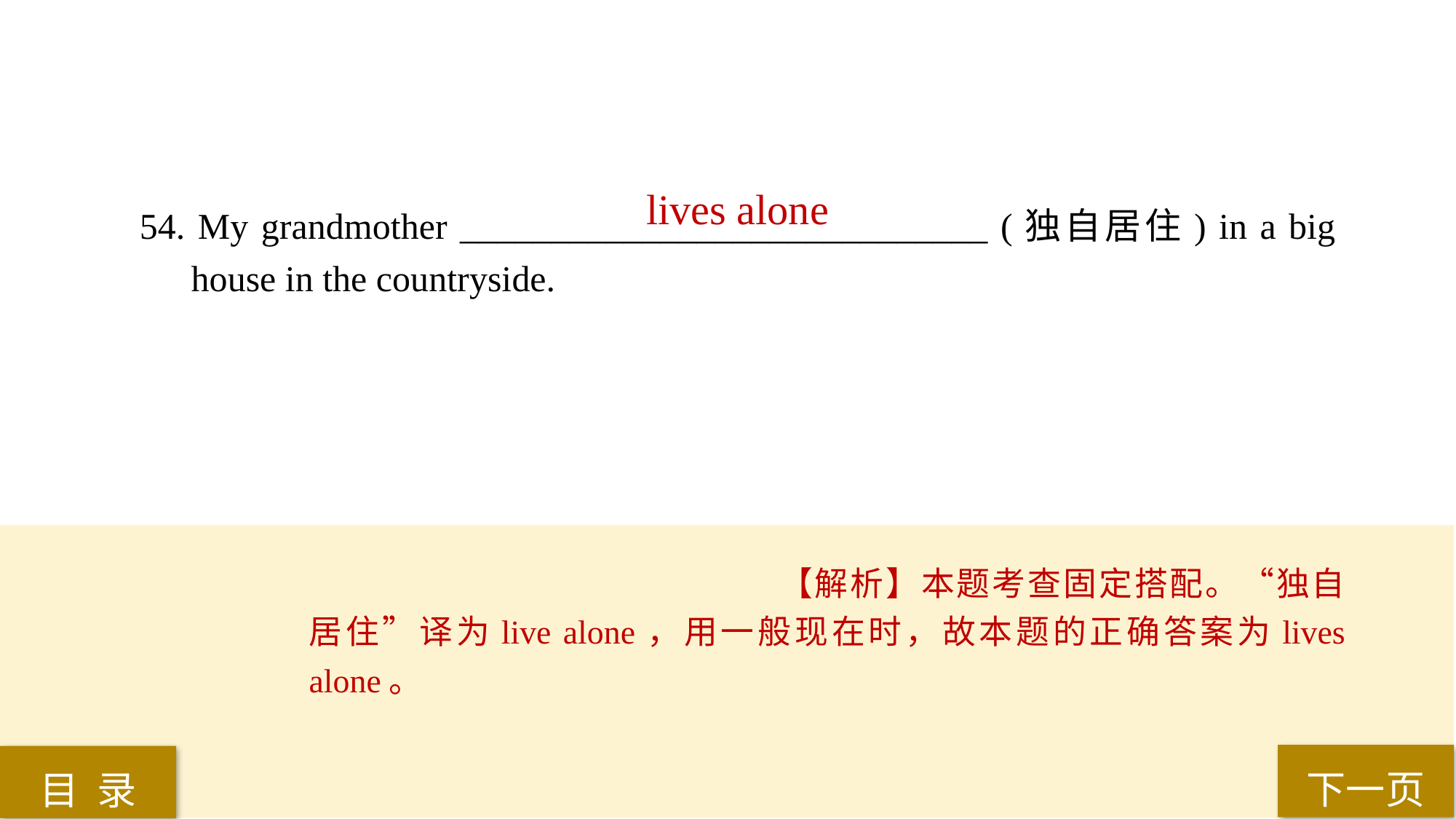

lives alone
54. My grandmother _____________________________ (独自居住) in a big house in the countryside.
【解析】本题考查固定搭配。“独自居住”译为live alone，用一般现在时，故本题的正确答案为lives alone。